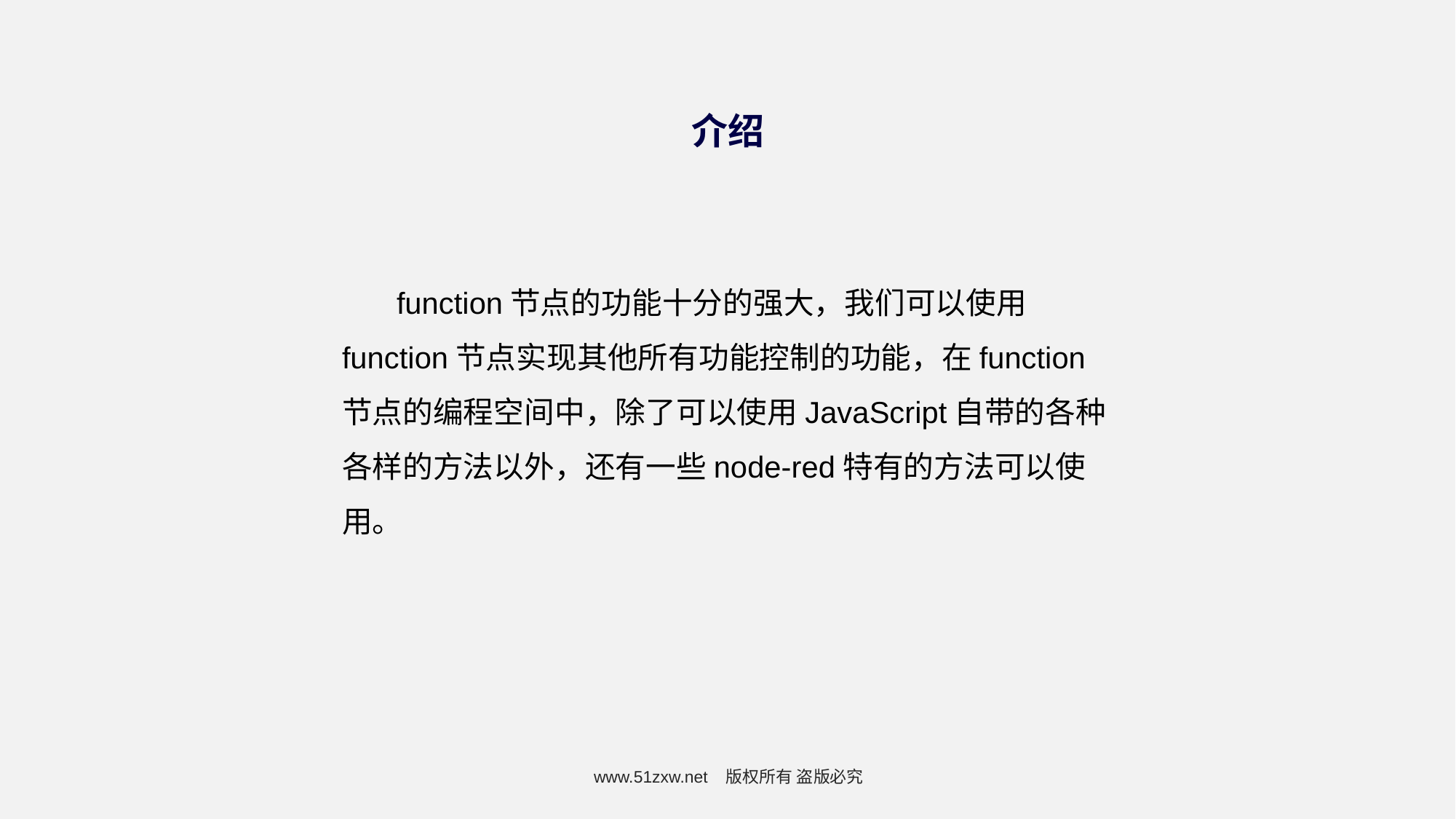

介绍
function节点的功能十分的强大，我们可以使用function节点实现其他所有功能控制的功能，在function节点的编程空间中，除了可以使用JavaScript自带的各种各样的方法以外，还有一些node-red特有的方法可以使用。
www.51zxw.net   版权所有 盗版必究